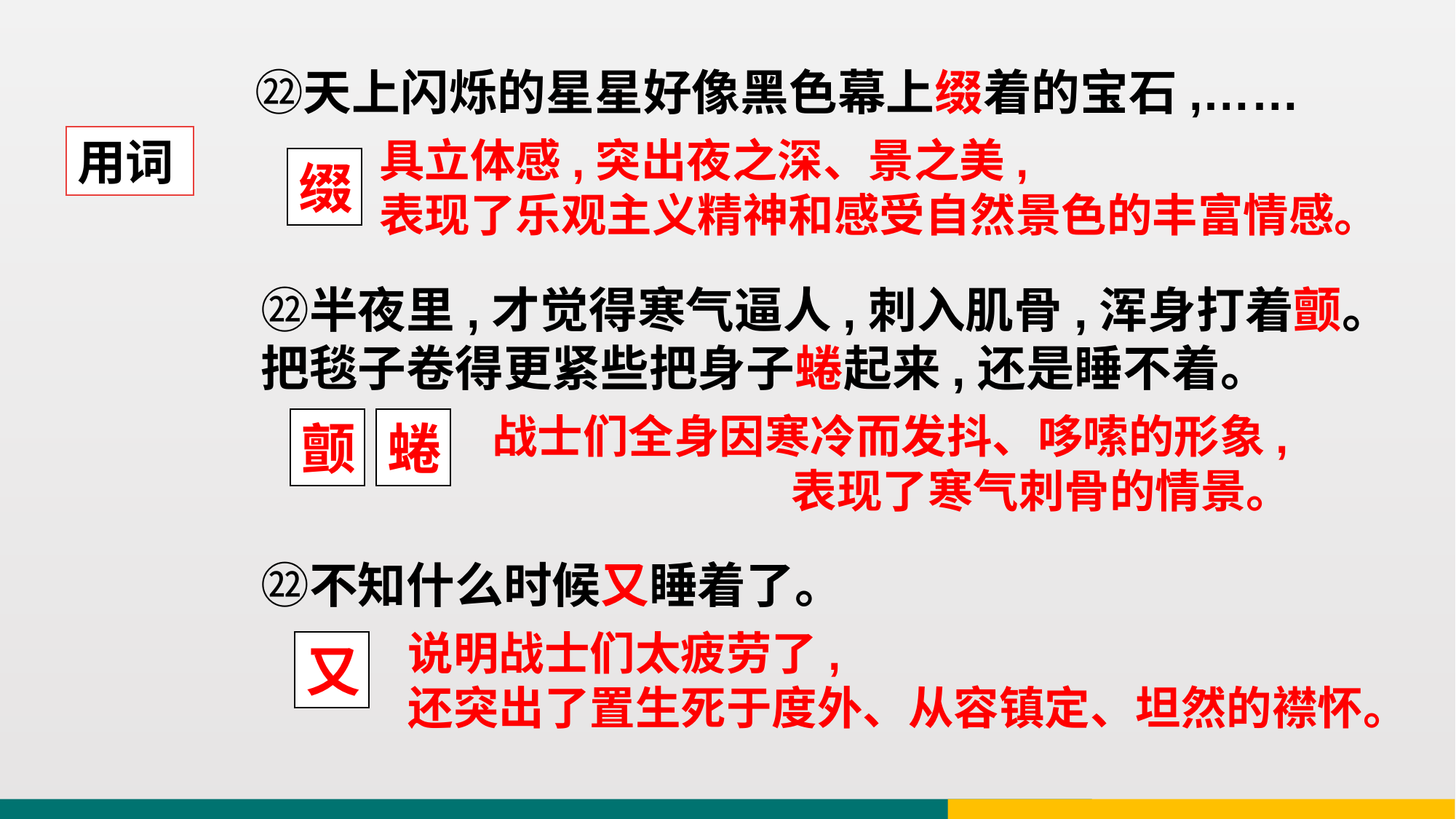

㉒天上闪烁的星星好像黑色幕上缀着的宝石,……
用词
具立体感,突出夜之深、景之美,                         表现了乐观主义精神和感受自然景色的丰富情感。
缀
㉒半夜里,才觉得寒气逼人,刺入肌骨,浑身打着颤。把毯子卷得更紧些把身子蜷起来,还是睡不着。
战士们全身因寒冷而发抖、哆嗦的形象,                         表现了寒气刺骨的情景。
颤
蜷
㉒不知什么时候又睡着了。
说明战士们太疲劳了,                                         还突出了置生死于度外、从容镇定、坦然的襟怀。
又